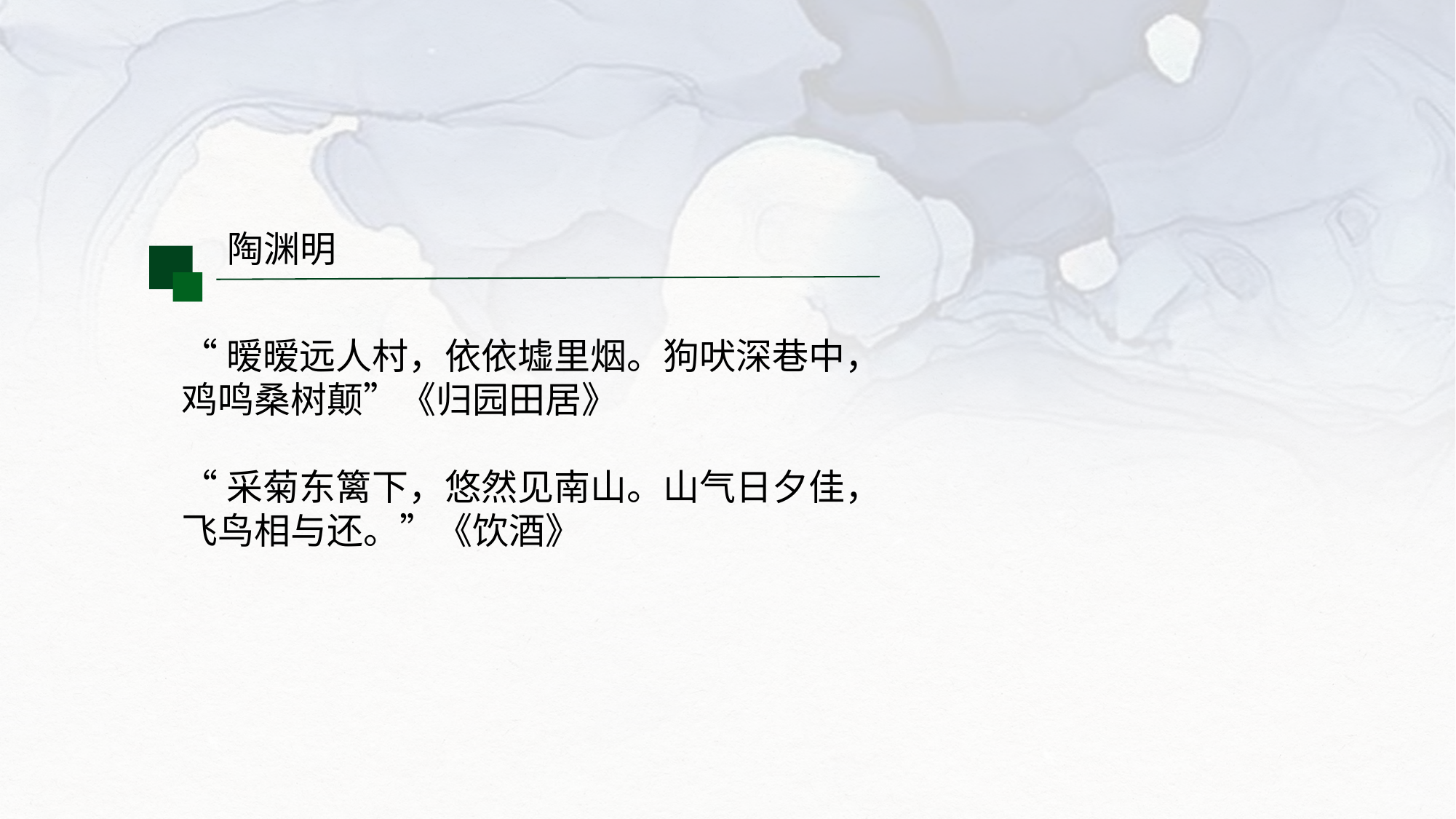

陶渊明

“暧暧远人村，依依墟里烟。狗吠深巷中，鸡鸣桑树颠”《归园田居》

“采菊东篱下，悠然见南山。山气日夕佳，飞鸟相与还。”《饮酒》